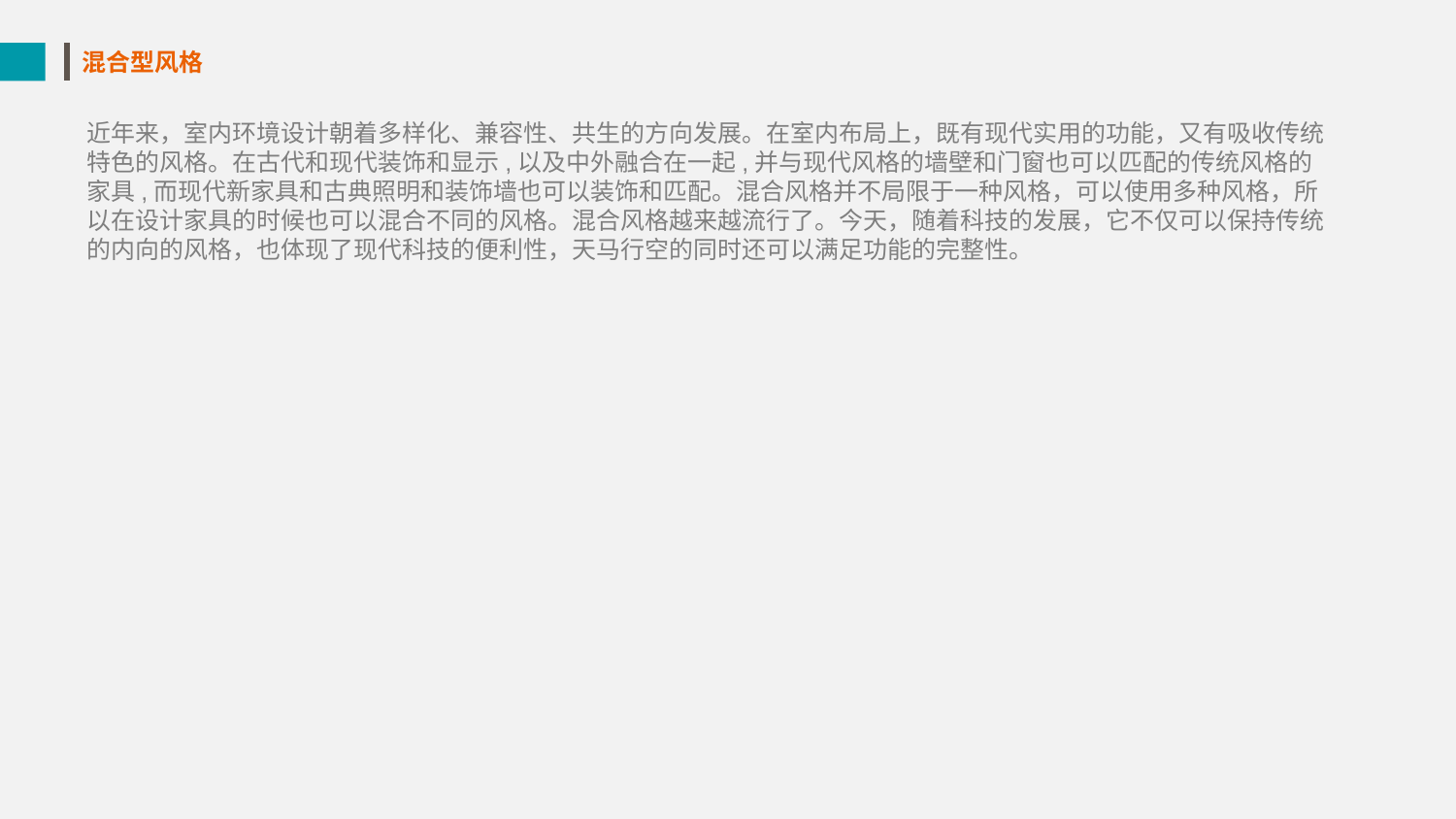

混合型风格

近年来，室内环境设计朝着多样化、兼容性、共生的方向发展。在室内布局上，既有现代实用的功能，又有吸收传统特色的风格。在古代和现代装饰和显示,以及中外融合在一起,并与现代风格的墙壁和门窗也可以匹配的传统风格的家具,而现代新家具和古典照明和装饰墙也可以装饰和匹配。混合风格并不局限于一种风格，可以使用多种风格，所以在设计家具的时候也可以混合不同的风格。混合风格越来越流行了。今天，随着科技的发展，它不仅可以保持传统的内向的风格，也体现了现代科技的便利性，天马行空的同时还可以满足功能的完整性。